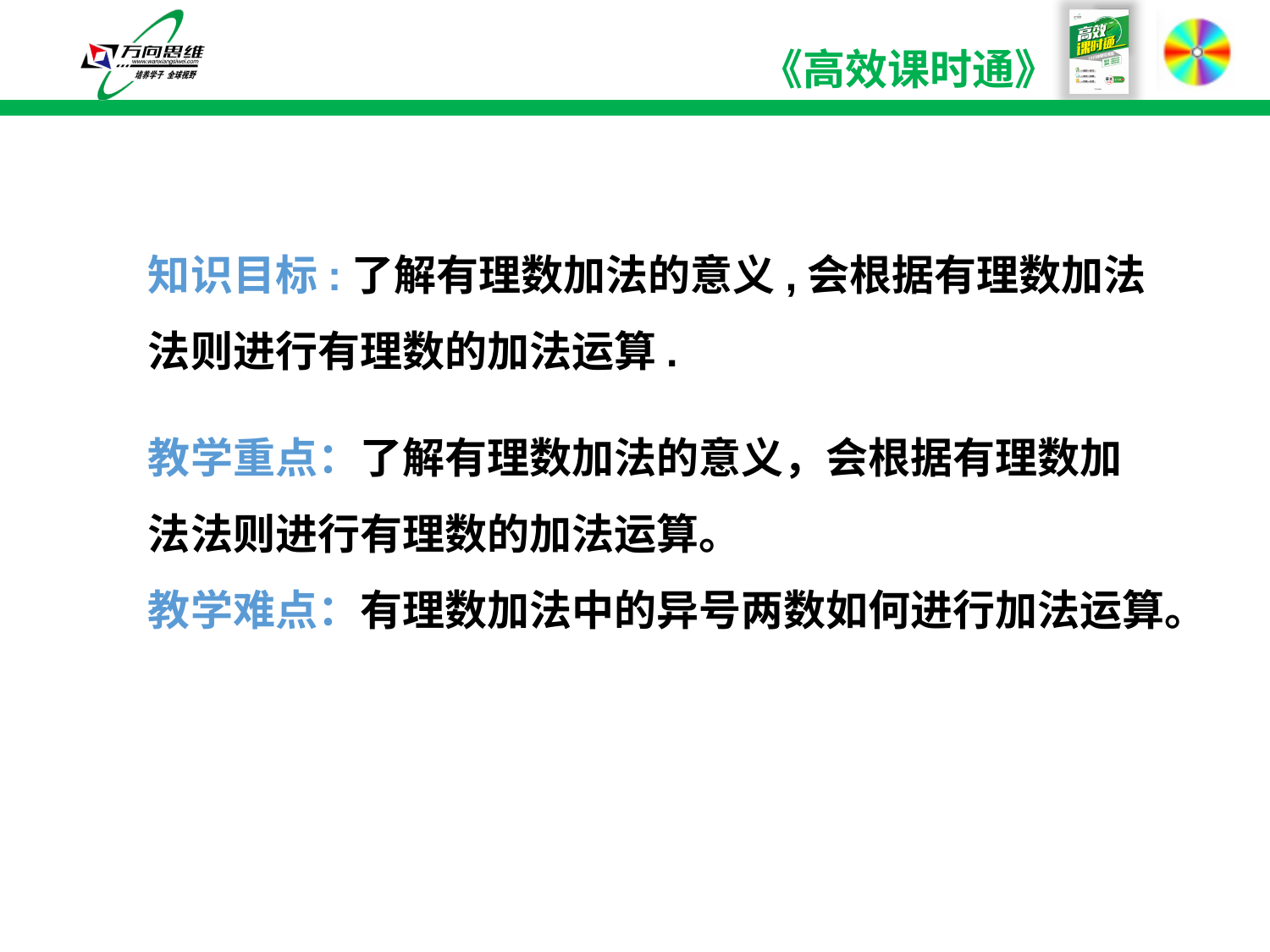

知识目标:了解有理数加法的意义,会根据有理数加法法则进行有理数的加法运算.
教学重点：了解有理数加法的意义，会根据有理数加   法法则进行有理数的加法运算。
教学难点：有理数加法中的异号两数如何进行加法运算。